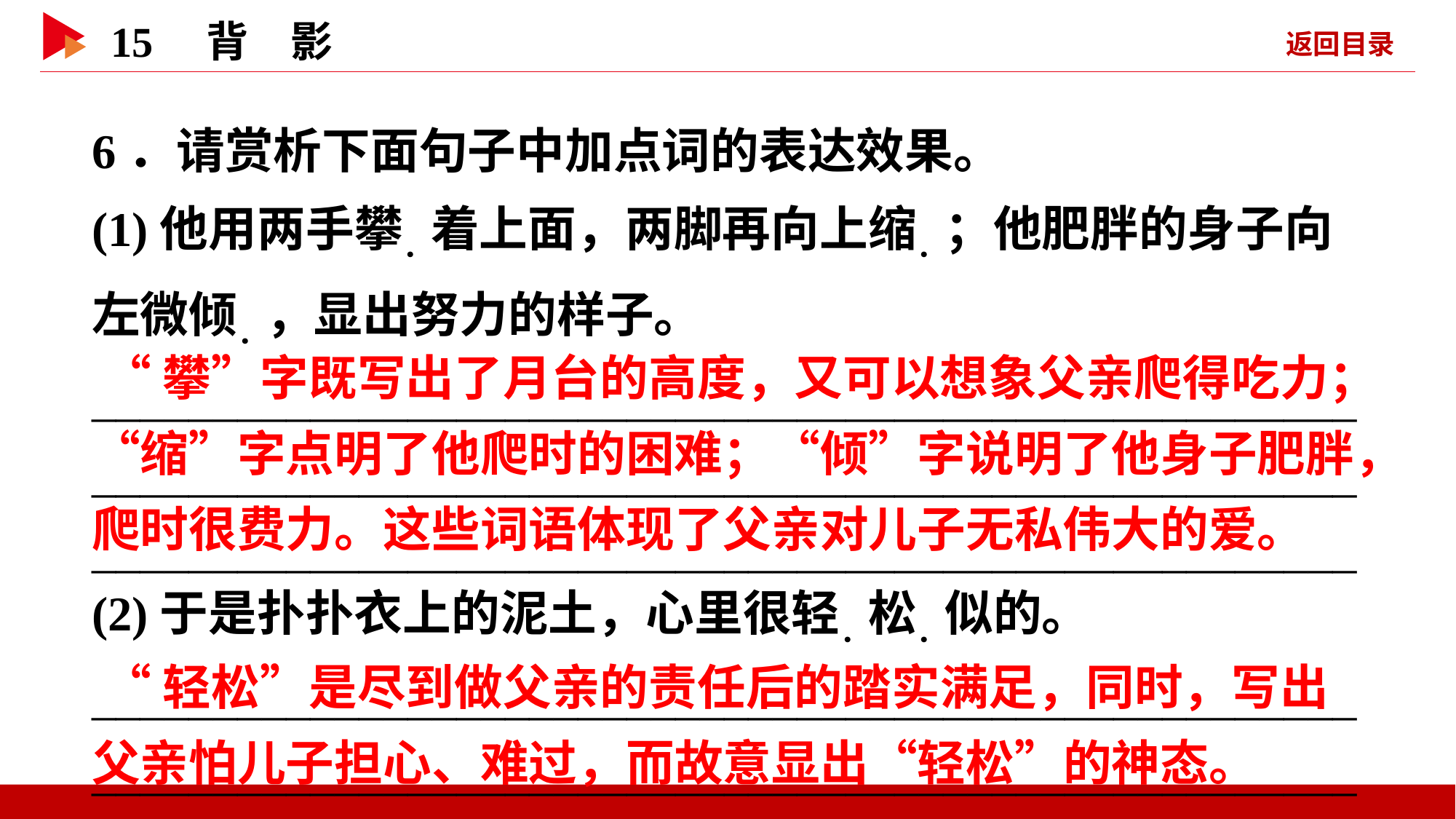

6．请赏析下面句子中加点词的表达效果。
(1)他用两手攀．着上面，两脚再向上缩．；他肥胖的身子向左微倾．，显出努力的样子。
____________________________________________________________________________________________________________________________________________________________
 “攀”字既写出了月台的高度，又可以想象父亲爬得吃力；“缩”字点明了他爬时的困难；“倾”字说明了他身子肥胖，爬时很费力。这些词语体现了父亲对儿子无私伟大的爱。
(2)于是扑扑衣上的泥土，心里很轻．松．似的。
________________________________________________________________________________________________________
 “轻松”是尽到做父亲的责任后的踏实满足，同时，写出父亲怕儿子担心、难过，而故意显出“轻松”的神态。